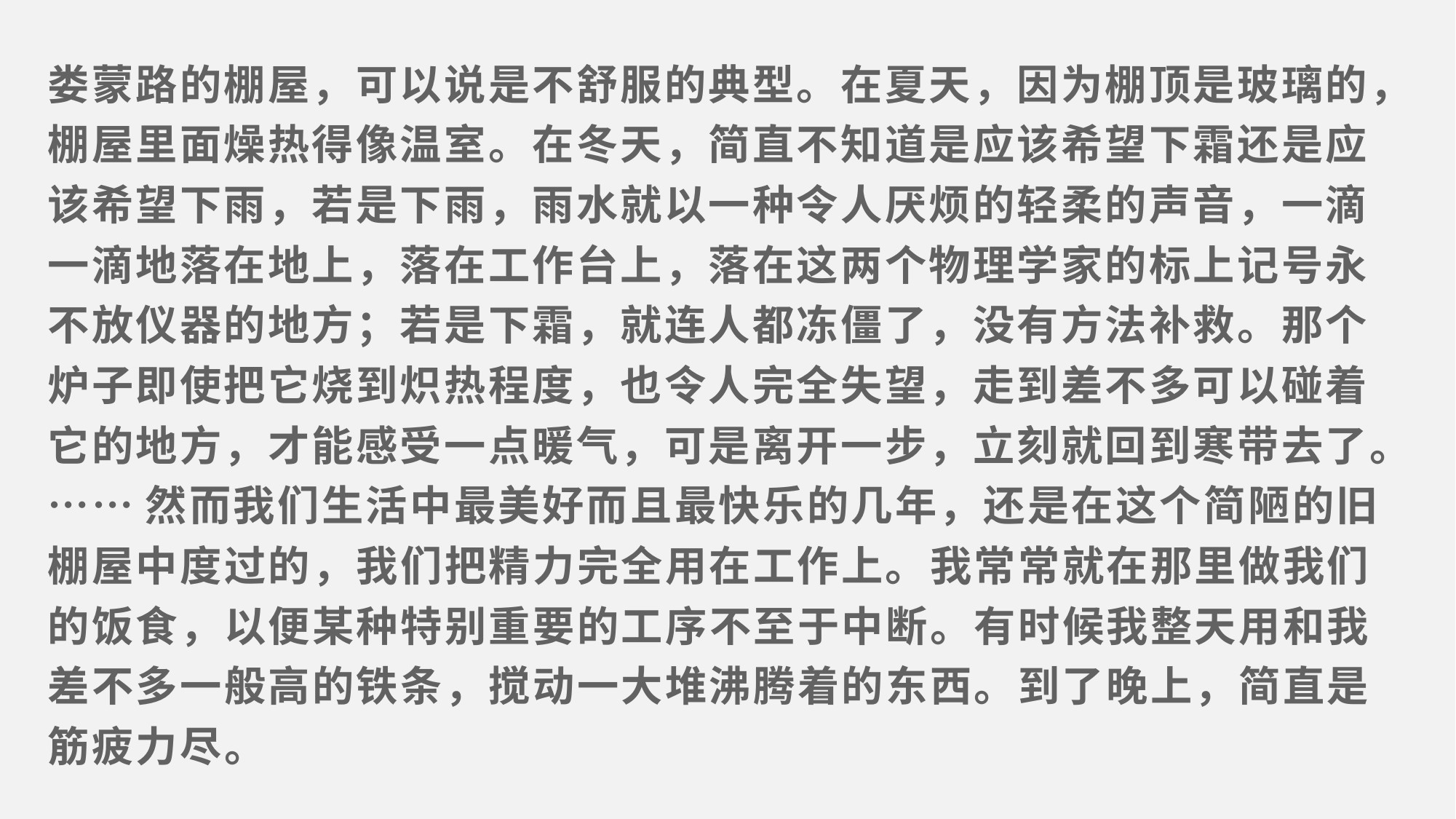

娄蒙路的棚屋，可以说是不舒服的典型。在夏天，因为棚顶是玻璃的，棚屋里面燥热得像温室。在冬天，简直不知道是应该希望下霜还是应该希望下雨，若是下雨，雨水就以一种令人厌烦的轻柔的声音，一滴一滴地落在地上，落在工作台上，落在这两个物理学家的标上记号永不放仪器的地方；若是下霜，就连人都冻僵了，没有方法补救。那个炉子即使把它烧到炽热程度，也令人完全失望，走到差不多可以碰着它的地方，才能感受一点暖气，可是离开一步，立刻就回到寒带去了。
……然而我们生活中最美好而且最快乐的几年，还是在这个简陋的旧棚屋中度过的，我们把精力完全用在工作上。我常常就在那里做我们的饭食，以便某种特别重要的工序不至于中断。有时候我整天用和我差不多一般高的铁条，搅动一大堆沸腾着的东西。到了晚上，简直是筋疲力尽。